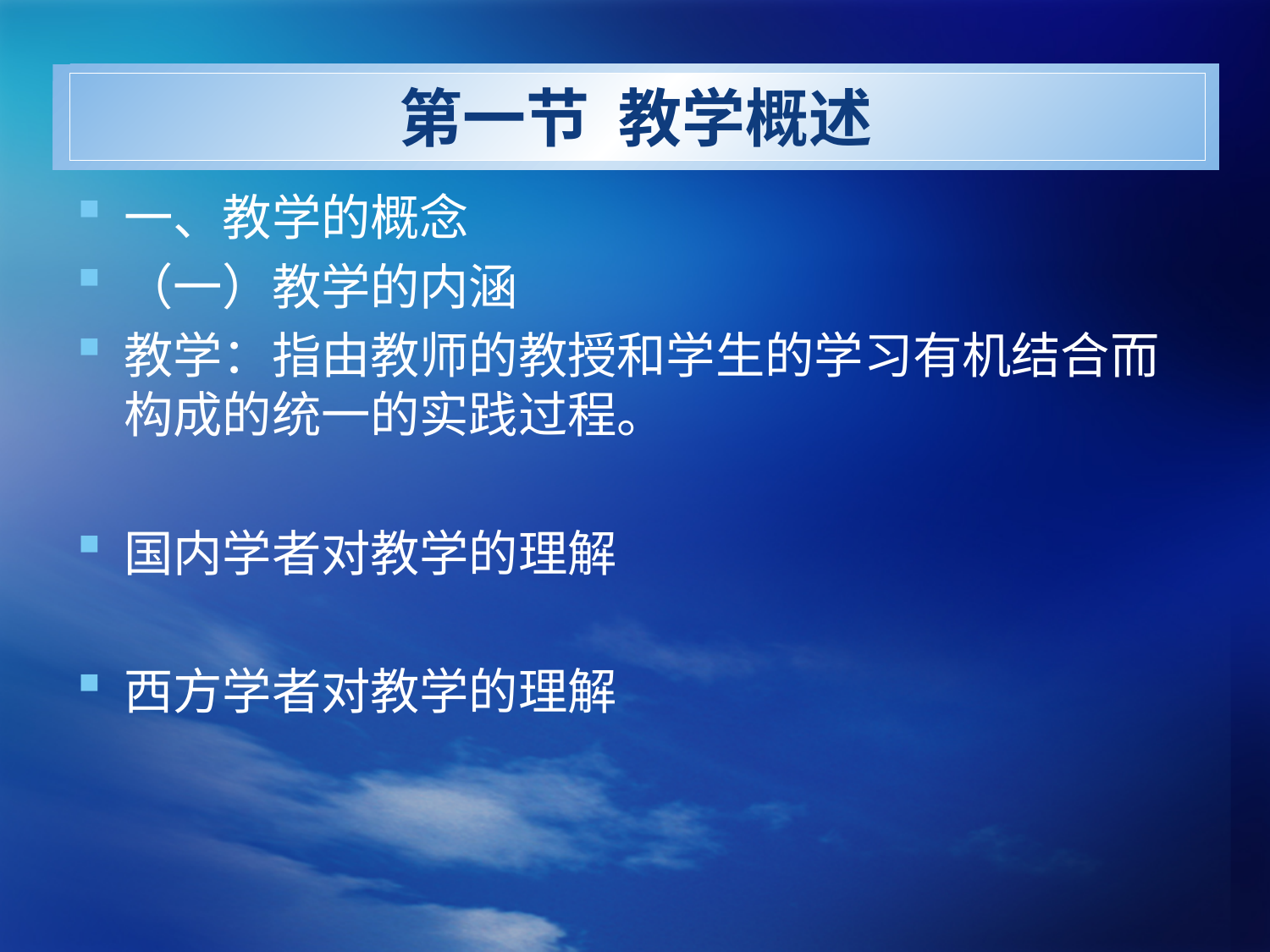

# 第一节  教学概述
一、教学的概念
（一）教学的内涵
教学：指由教师的教授和学生的学习有机结合而构成的统一的实践过程。

国内学者对教学的理解

西方学者对教学的理解